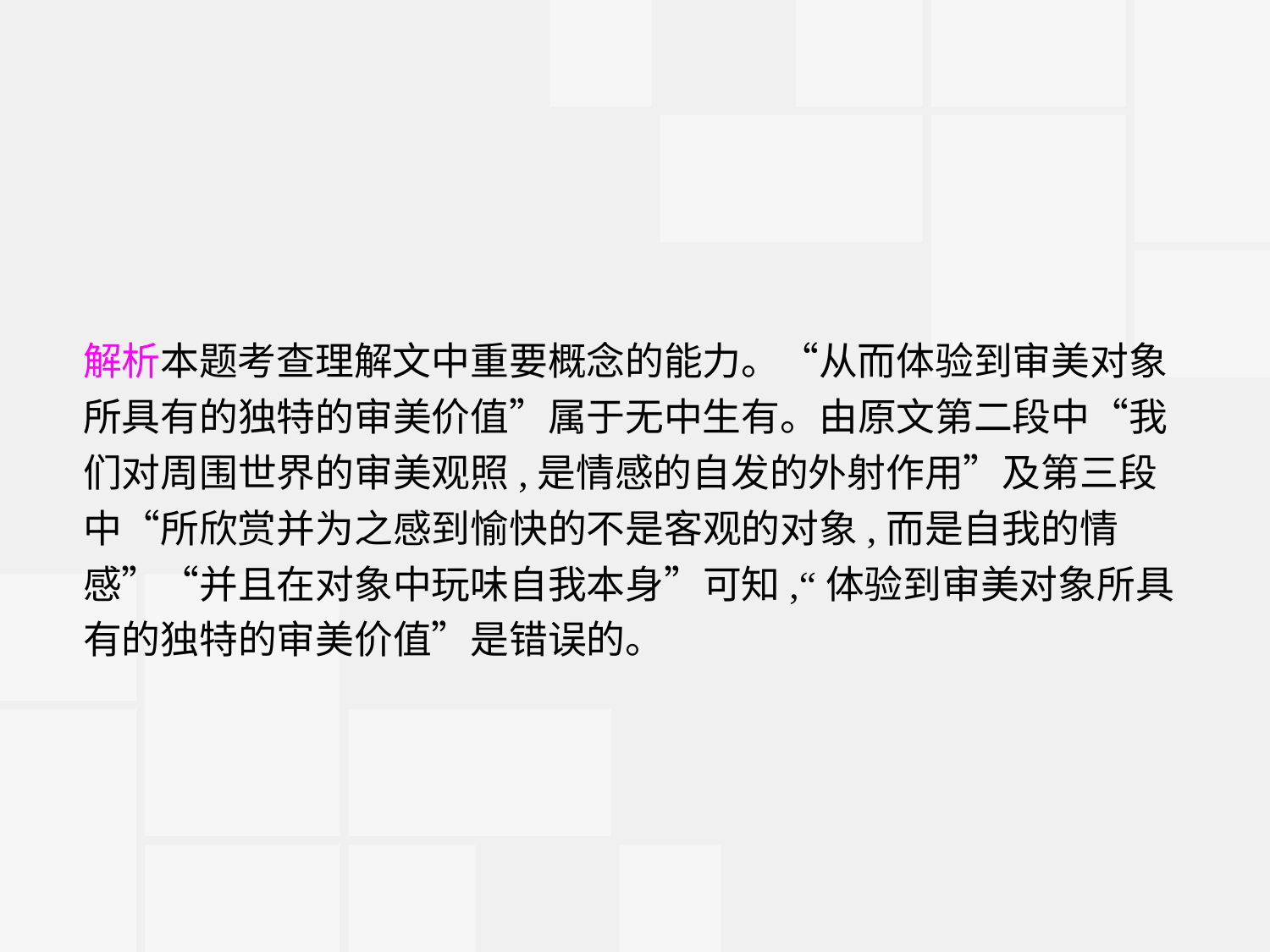

解析本题考查理解文中重要概念的能力。“从而体验到审美对象所具有的独特的审美价值”属于无中生有。由原文第二段中“我们对周围世界的审美观照,是情感的自发的外射作用”及第三段中“所欣赏并为之感到愉快的不是客观的对象,而是自我的情感”“并且在对象中玩味自我本身”可知,“体验到审美对象所具有的独特的审美价值”是错误的。